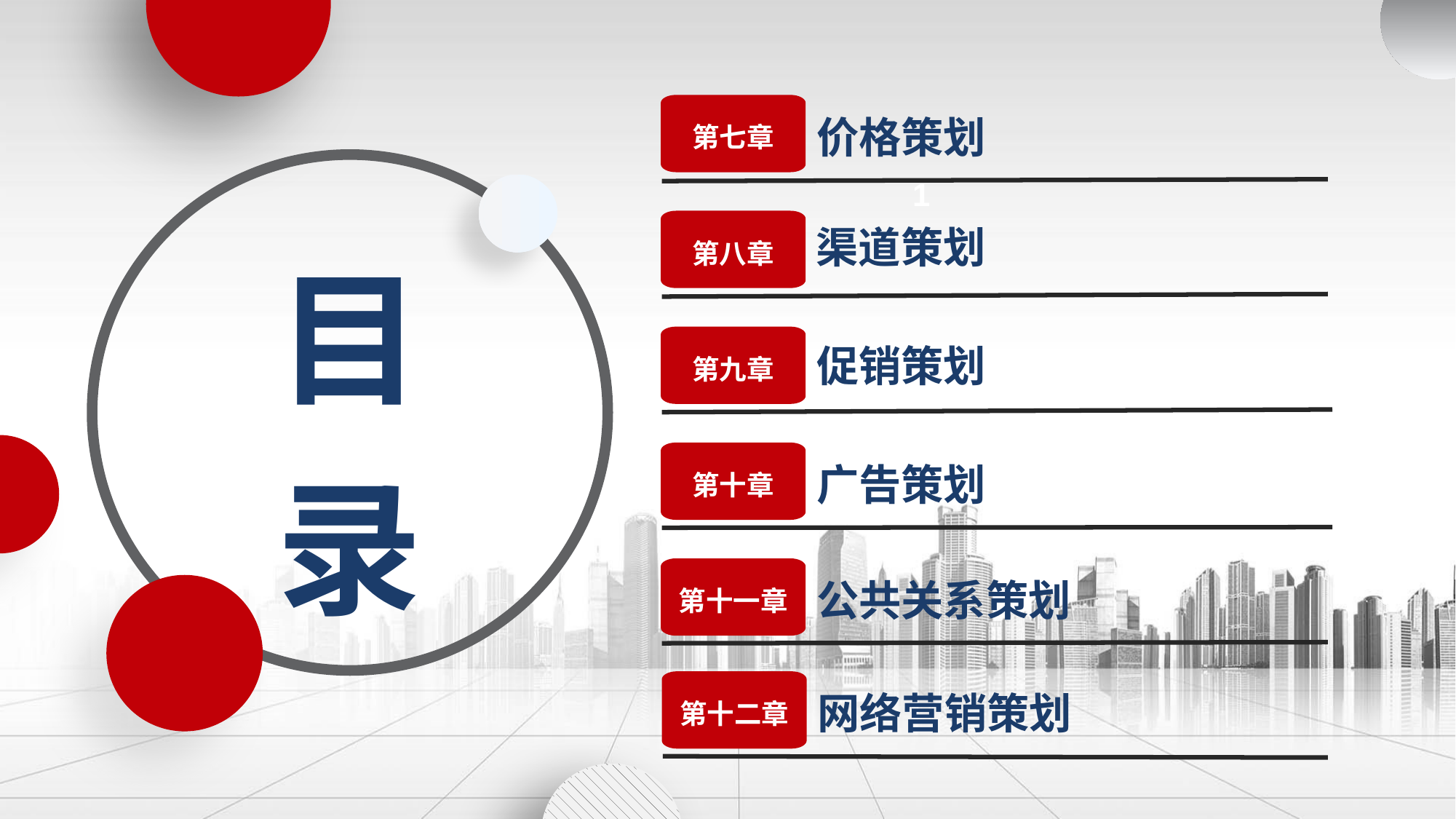

第七章
价格策划

1

渠道策划
目录
第八章
促销策划
第九章

广告策划
第十章
公共关系策划
第十一章

网络营销策划
第十二章